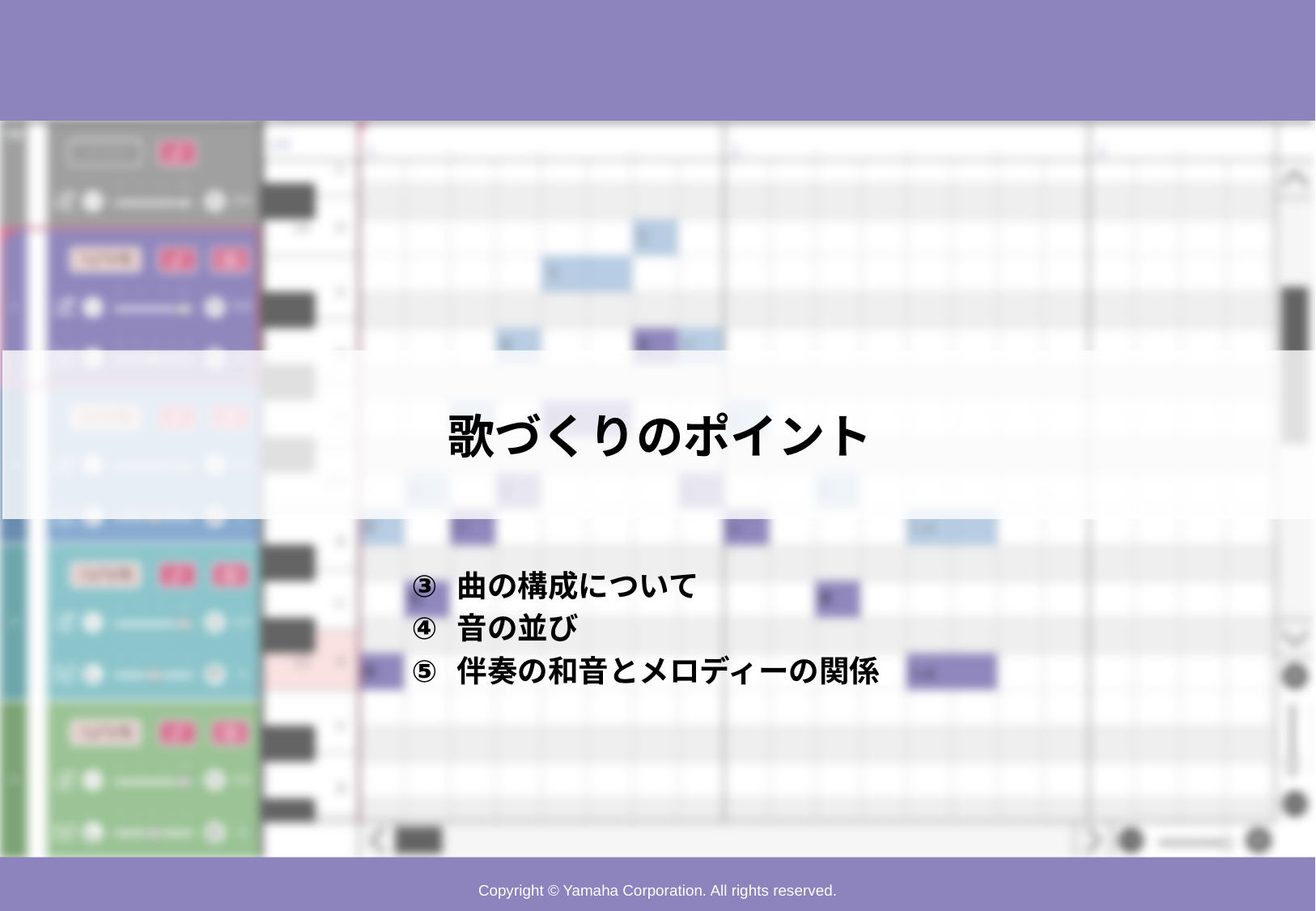

# 歌づくりのポイント
曲の構成について
音の並び
伴奏の和音とメロディーの関係